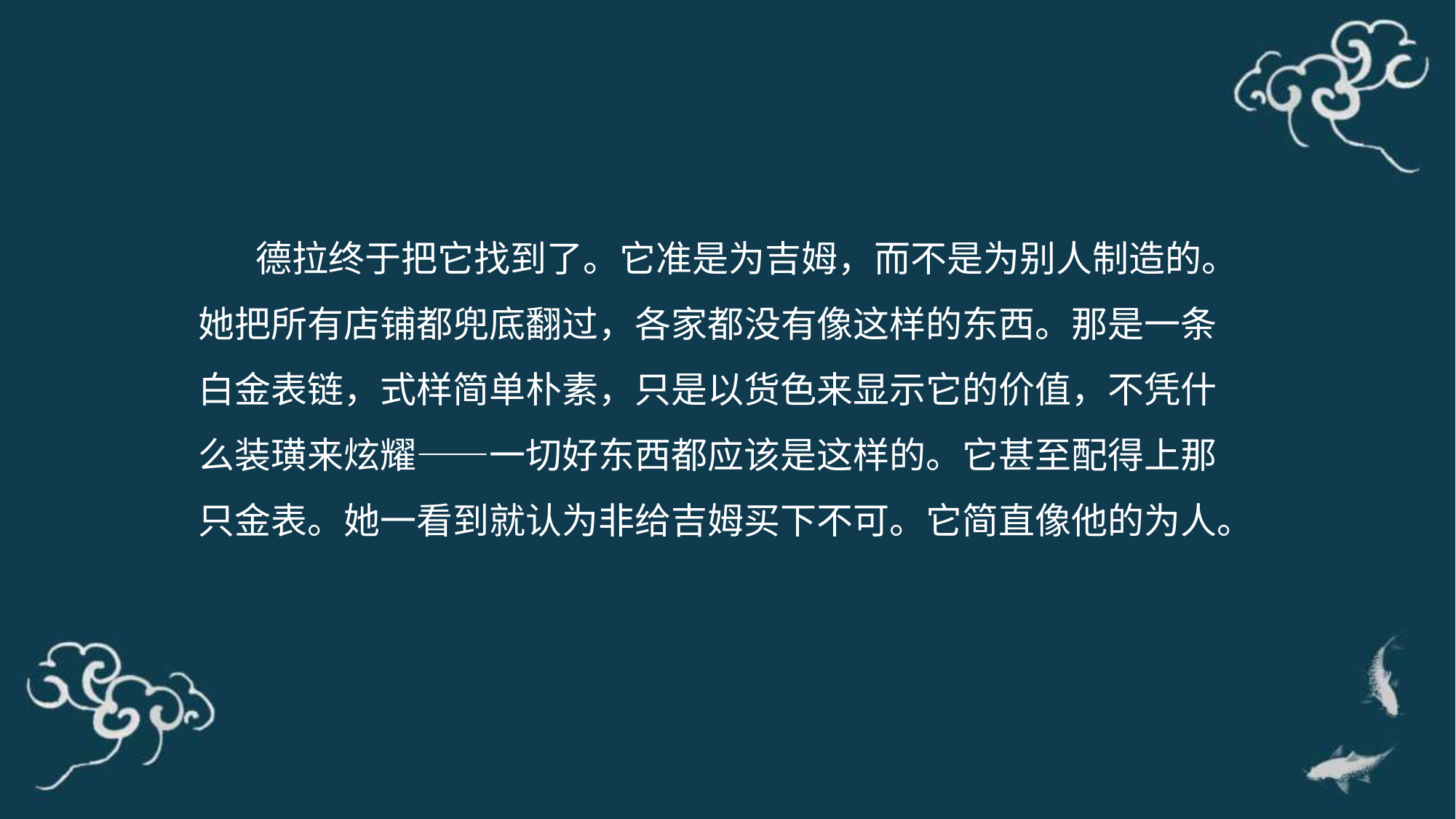

德拉终于把它找到了。它准是为吉姆，而不是为别人制造的。她把所有店铺都兜底翻过，各家都没有像这样的东西。那是一条白金表链，式样简单朴素，只是以货色来显示它的价值，不凭什么装璜来炫耀——一切好东西都应该是这样的。它甚至配得上那只金表。她一看到就认为非给吉姆买下不可。它简直像他的为人。